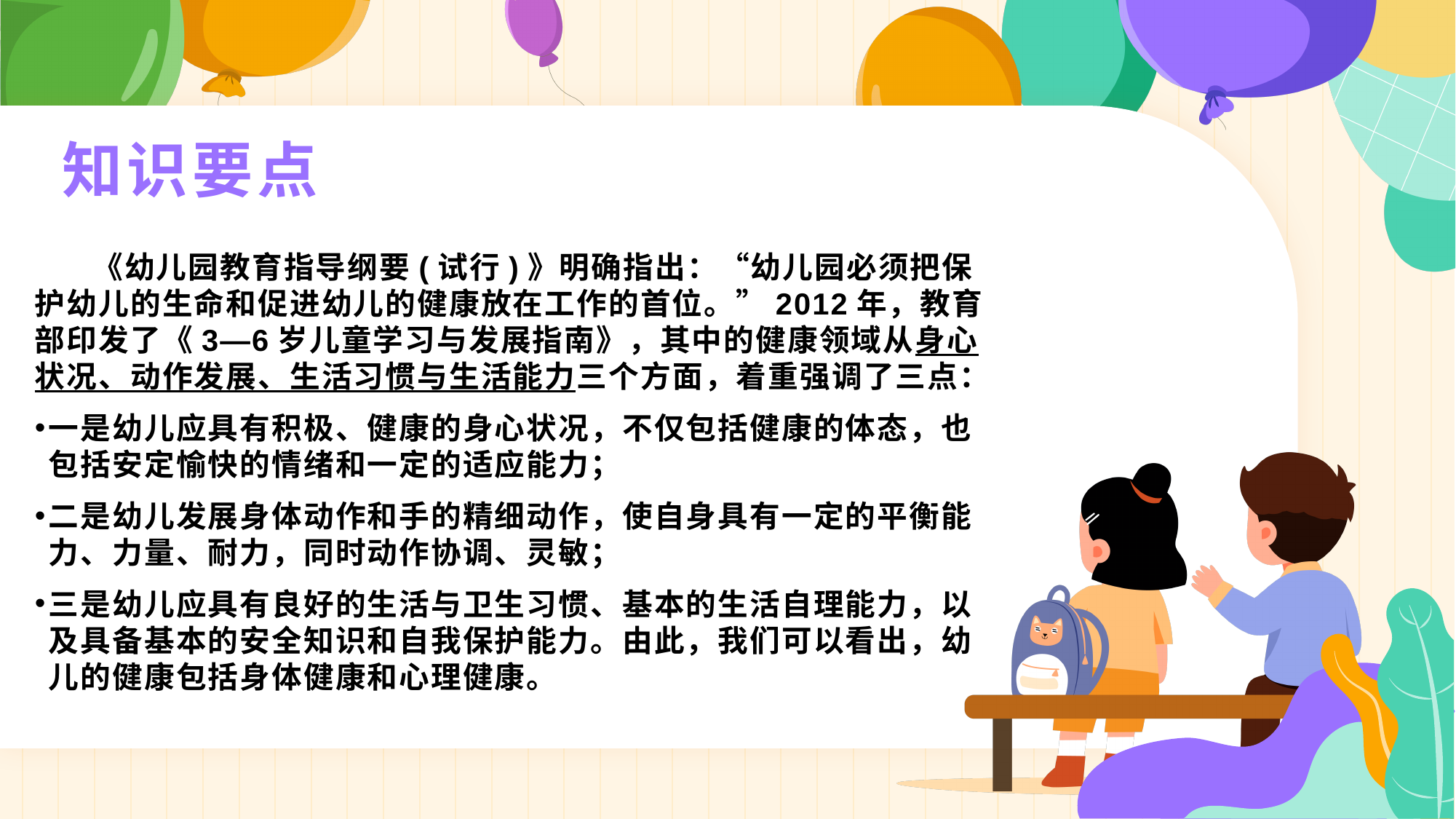

知识要点
      《幼儿园教育指导纲要(试行)》明确指出：“幼儿园必须把保护幼儿的生命和促进幼儿的健康放在工作的首位。”2012年，教育部印发了《3—6岁儿童学习与发展指南》，其中的健康领域从身心状况、动作发展、生活习惯与生活能力三个方面，着重强调了三点：
一是幼儿应具有积极、健康的身心状况，不仅包括健康的体态，也包括安定愉快的情绪和一定的适应能力；
二是幼儿发展身体动作和手的精细动作，使自身具有一定的平衡能力、力量、耐力，同时动作协调、灵敏；
三是幼儿应具有良好的生活与卫生习惯、基本的生活自理能力，以及具备基本的安全知识和自我保护能力。由此，我们可以看出，幼儿的健康包括身体健康和心理健康。